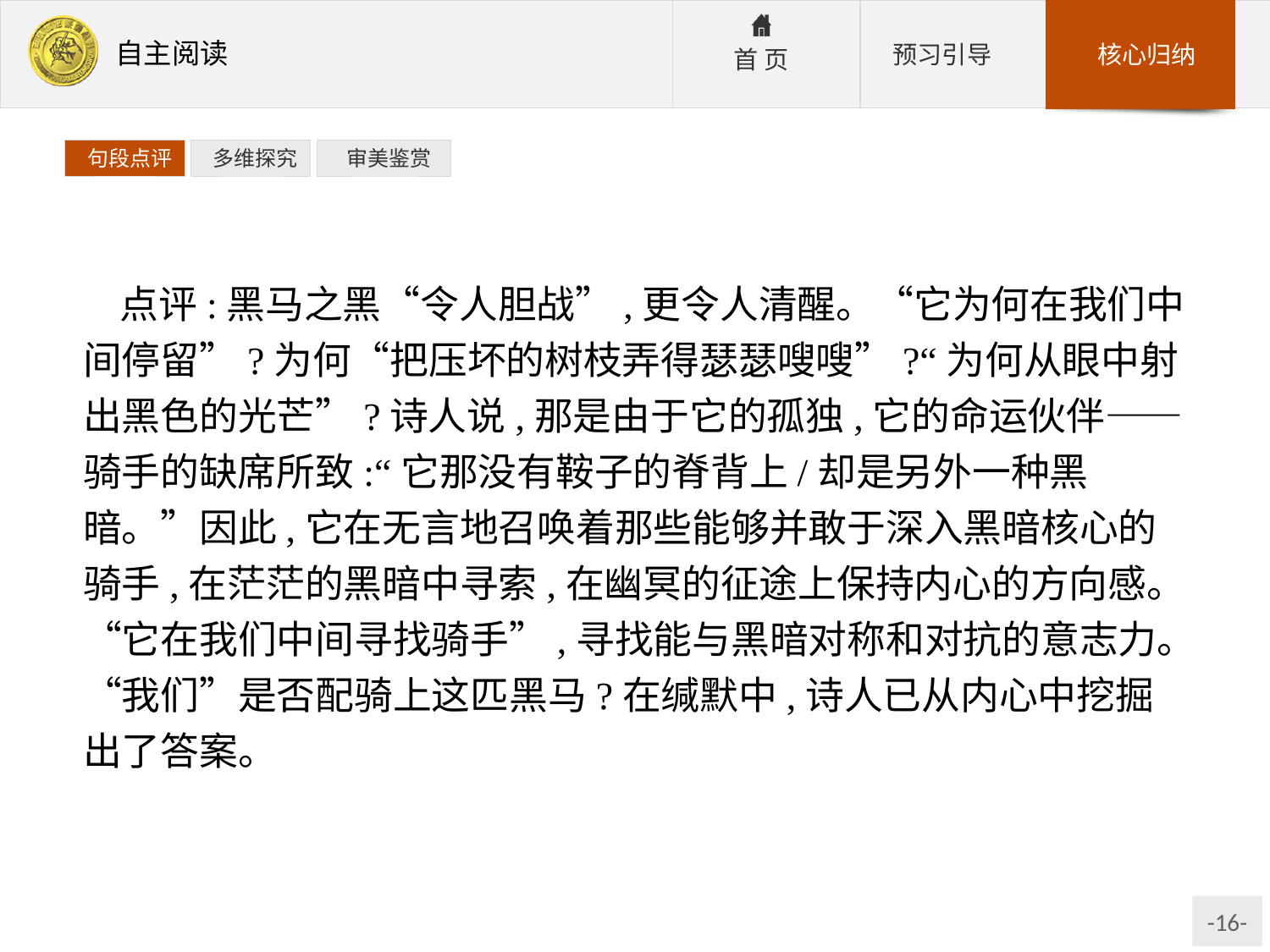

句段点评
 多维探究
 审美鉴赏
点评:黑马之黑“令人胆战”,更令人清醒。“它为何在我们中间停留”?为何“把压坏的树枝弄得瑟瑟嗖嗖”?“为何从眼中射出黑色的光芒”?诗人说,那是由于它的孤独,它的命运伙伴——骑手的缺席所致:“它那没有鞍子的脊背上/却是另外一种黑暗。”因此,它在无言地召唤着那些能够并敢于深入黑暗核心的骑手,在茫茫的黑暗中寻索,在幽冥的征途上保持内心的方向感。“它在我们中间寻找骑手”,寻找能与黑暗对称和对抗的意志力。“我们”是否配骑上这匹黑马?在缄默中,诗人已从内心中挖掘出了答案。